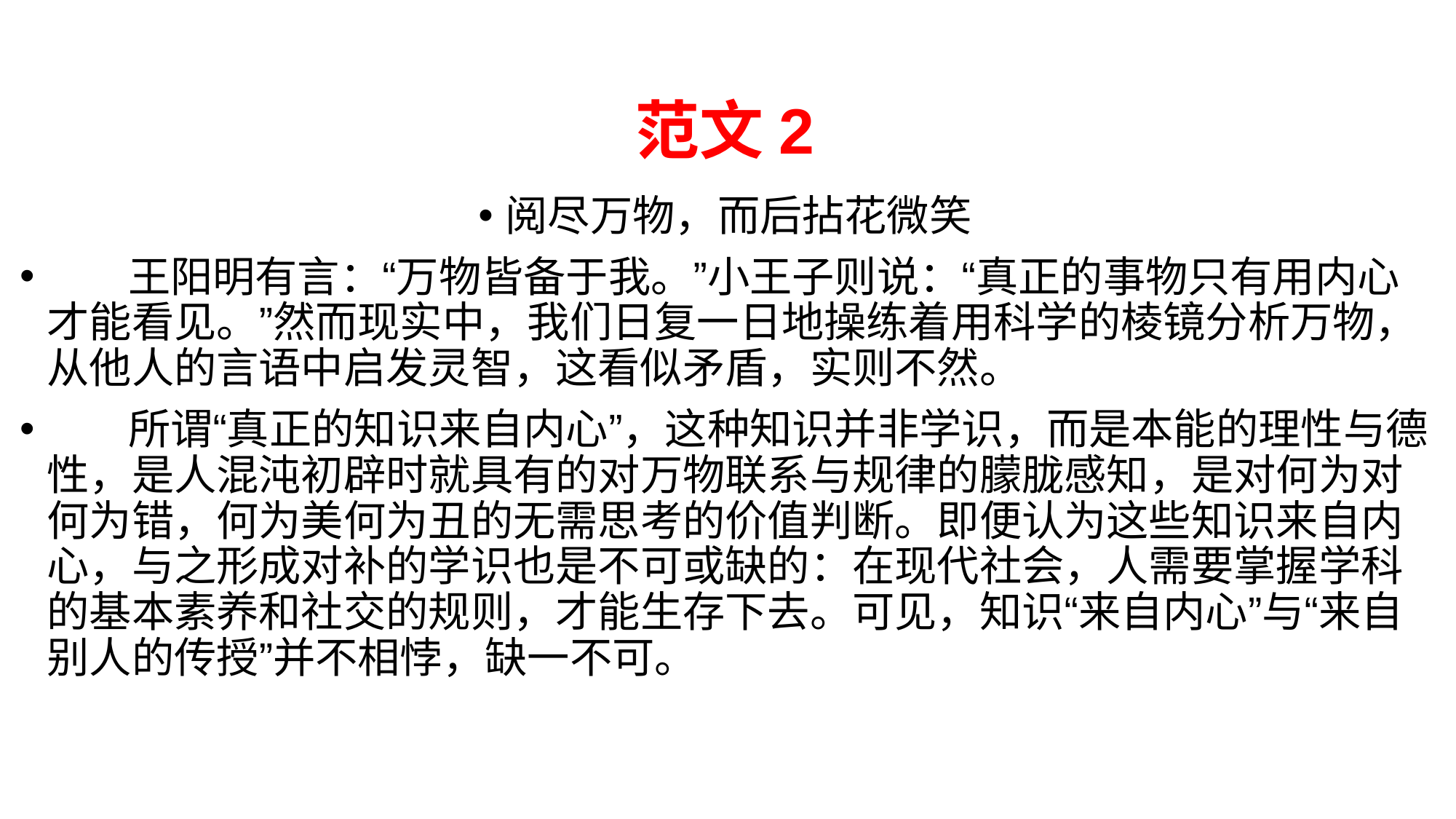

# 范文2
阅尽万物，而后拈花微笑
      王阳明有言：“万物皆备于我。”小王子则说：“真正的事物只有用内心才能看见。”然而现实中，我们日复一日地操练着用科学的棱镜分析万物，从他人的言语中启发灵智，这看似矛盾，实则不然。
      所谓“真正的知识来自内心”，这种知识并非学识，而是本能的理性与德性，是人混沌初辟时就具有的对万物联系与规律的朦胧感知，是对何为对何为错，何为美何为丑的无需思考的价值判断。即便认为这些知识来自内心，与之形成对补的学识也是不可或缺的：在现代社会，人需要掌握学科的基本素养和社交的规则，才能生存下去。可见，知识“来自内心”与“来自别人的传授”并不相悖，缺一不可。